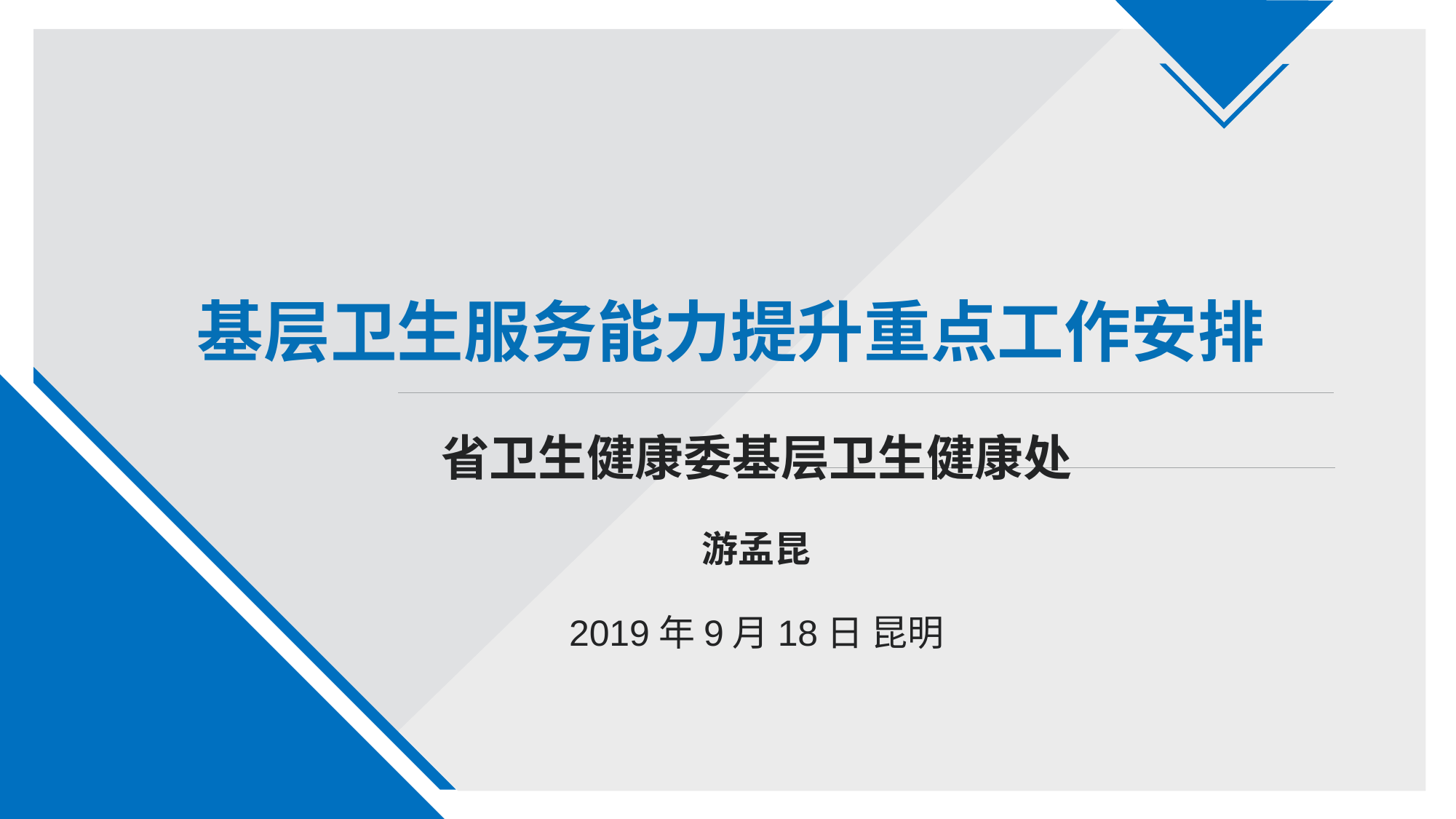

# 基层卫生服务能力提升重点工作安排
省卫生健康委基层卫生健康处
游孟昆
2019年9月18日 昆明